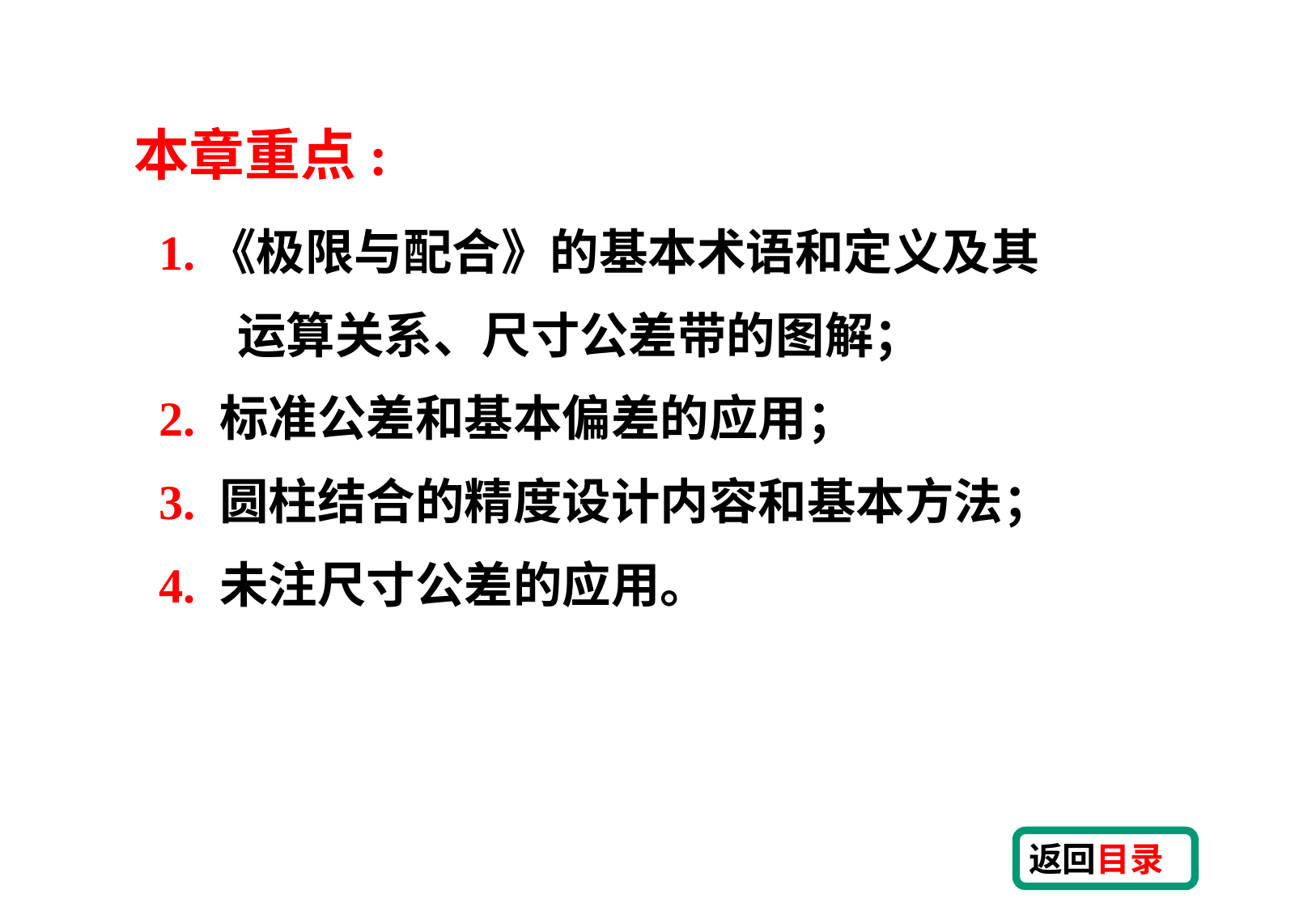

64
本章重点:
1.《极限与配合》的基本术语和定义及其
      运算关系、尺寸公差带的图解；
2. 标准公差和基本偏差的应用；
3. 圆柱结合的精度设计内容和基本方法；
4. 未注尺寸公差的应用。
返回目录